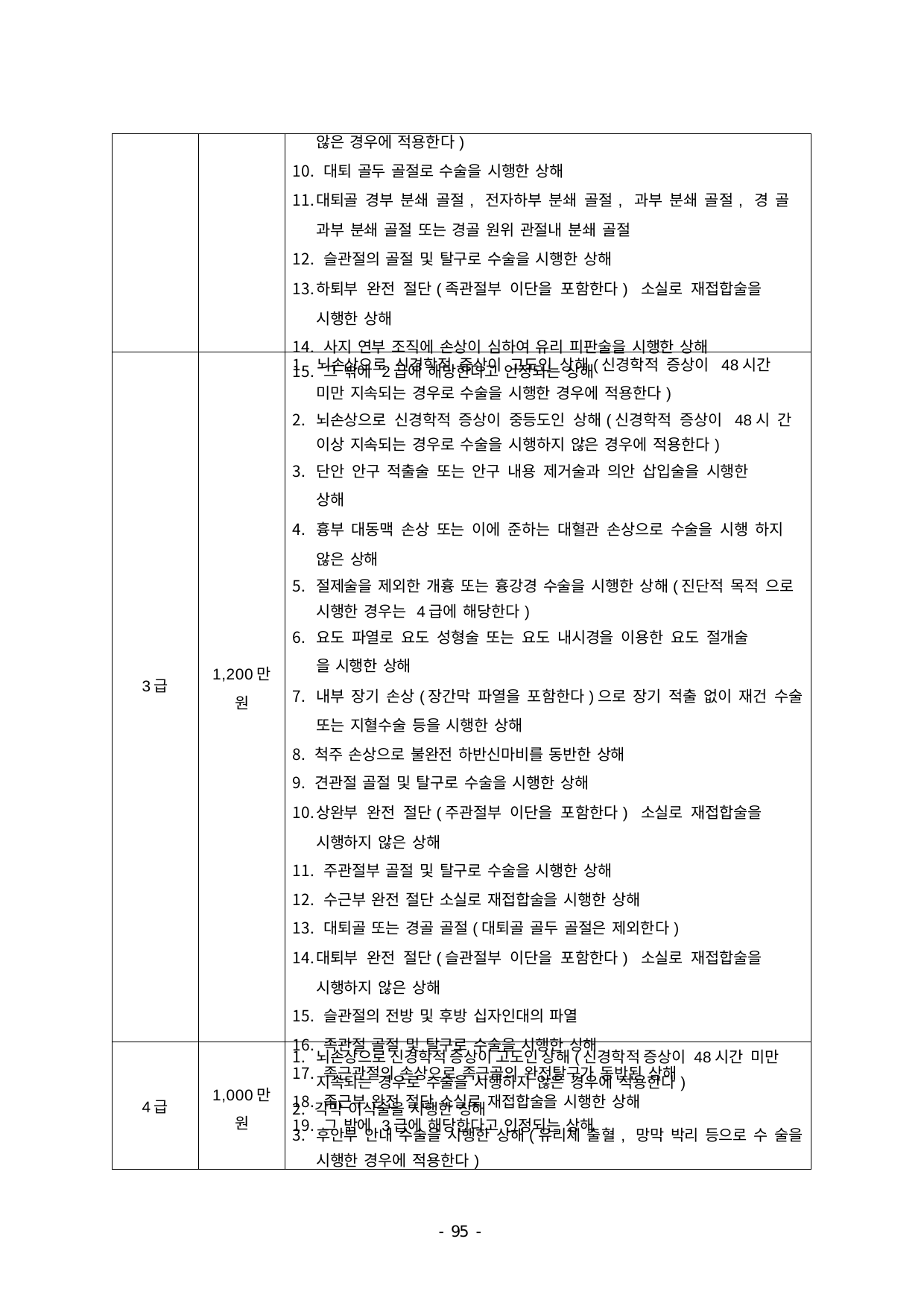

|  |  | 않은 경우에 적용한다) 대퇴 골두 골절로 수술을 시행한 상해 대퇴골 경부 분쇄 골절, 전자하부 분쇄 골절, 과부 분쇄 골절, 경 골 과부 분쇄 골절 또는 경골 원위 관절내 분쇄 골절 슬관절의 골절 및 탈구로 수술을 시행한 상해 하퇴부 완전 절단(족관절부 이단을 포함한다) 소실로 재접합술을 시행한 상해 사지 연부 조직에 손상이 심하여 유리 피판술을 시행한 상해 그 밖에 2급에 해당한다고 인정되는 상해 |
| --- | --- | --- |
| 3급 | 1,200만 원 | 뇌손상으로 신경학적 증상이 고도인 상해(신경학적 증상이 48시간 미만 지속되는 경우로 수술을 시행한 경우에 적용한다) 뇌손상으로 신경학적 증상이 중등도인 상해(신경학적 증상이 48시 간 이상 지속되는 경우로 수술을 시행하지 않은 경우에 적용한다) 단안 안구 적출술 또는 안구 내용 제거술과 의안 삽입술을 시행한 상해 흉부 대동맥 손상 또는 이에 준하는 대혈관 손상으로 수술을 시행 하지 않은 상해 절제술을 제외한 개흉 또는 흉강경 수술을 시행한 상해(진단적 목적 으로 시행한 경우는 4급에 해당한다) 요도 파열로 요도 성형술 또는 요도 내시경을 이용한 요도 절개술 을 시행한 상해 내부 장기 손상(장간막 파열을 포함한다)으로 장기 적출 없이 재건 수술 또는 지혈수술 등을 시행한 상해 척주 손상으로 불완전 하반신마비를 동반한 상해 견관절 골절 및 탈구로 수술을 시행한 상해 상완부 완전 절단(주관절부 이단을 포함한다) 소실로 재접합술을 시행하지 않은 상해 주관절부 골절 및 탈구로 수술을 시행한 상해 수근부 완전 절단 소실로 재접합술을 시행한 상해 대퇴골 또는 경골 골절(대퇴골 골두 골절은 제외한다) 대퇴부 완전 절단(슬관절부 이단을 포함한다) 소실로 재접합술을 시행하지 않은 상해 슬관절의 전방 및 후방 십자인대의 파열 족관절 골절 및 탈구로 수술을 시행한 상해 족근관절의 손상으로 족근골의 완전탈구가 동반된 상해 족근부 완전 절단 소실로 재접합술을 시행한 상해 그 밖에 3급에 해당한다고 인정되는 상해 |
| 4급 | 1,000만 원 | 뇌손상으로 신경학적 증상이 고도인 상해(신경학적 증상이 48시간 미만 지속되는 경우로 수술을 시행하지 않은 경우에 적용한다) 각막 이식술을 시행한 상해 후안부 안내 수술을 시행한 상해(유리체 출혈, 망막 박리 등으로 수 술을 시행한 경우에 적용한다) |
- 95 -